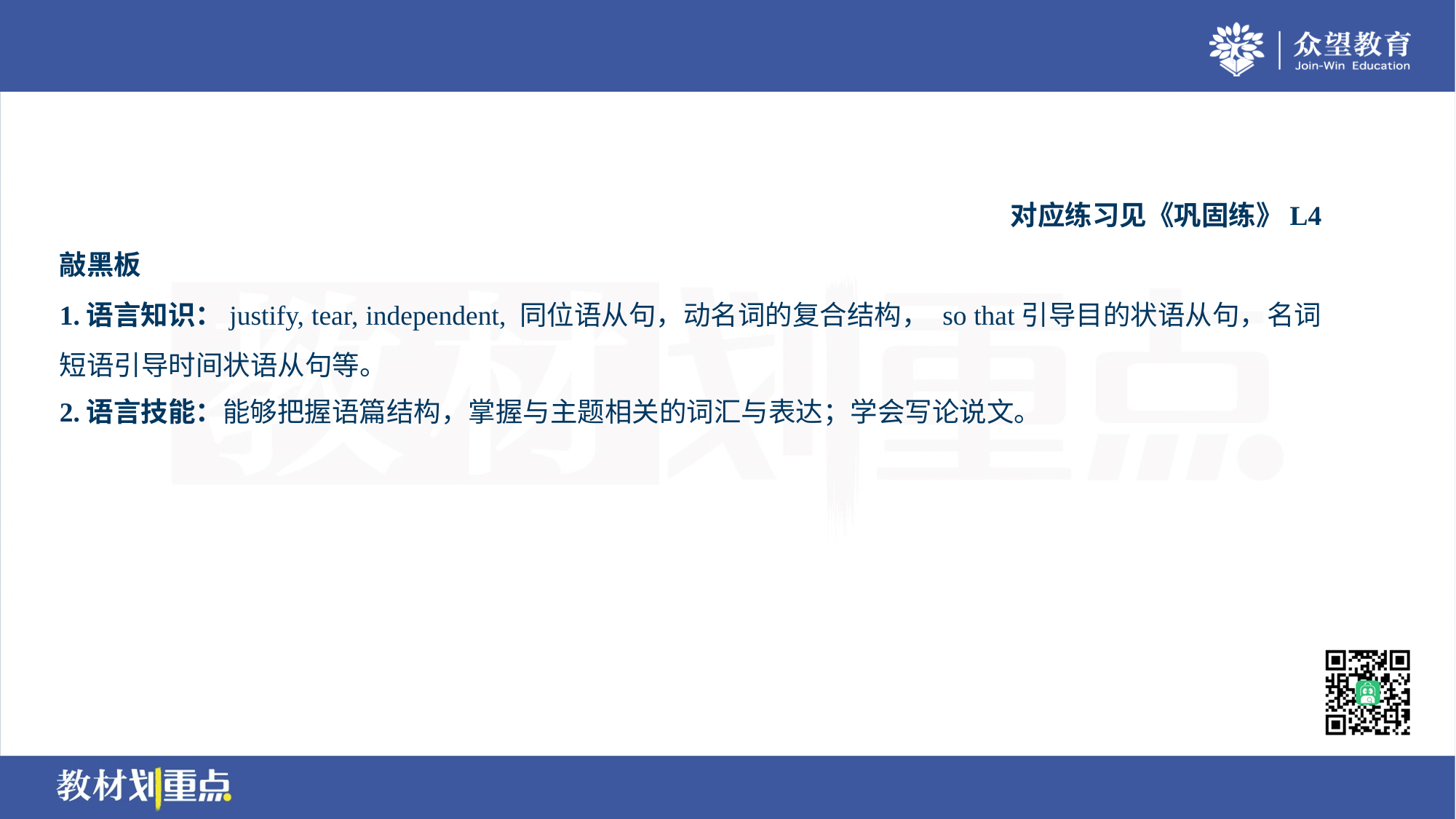

对应练习见《巩固练》L4
敲黑板
1.语言知识：justify, tear, independent, 同位语从句，动名词的复合结构， so that引导目的状语从句，名词
短语引导时间状语从句等。
2.语言技能：能够把握语篇结构，掌握与主题相关的词汇与表达；学会写论说文。